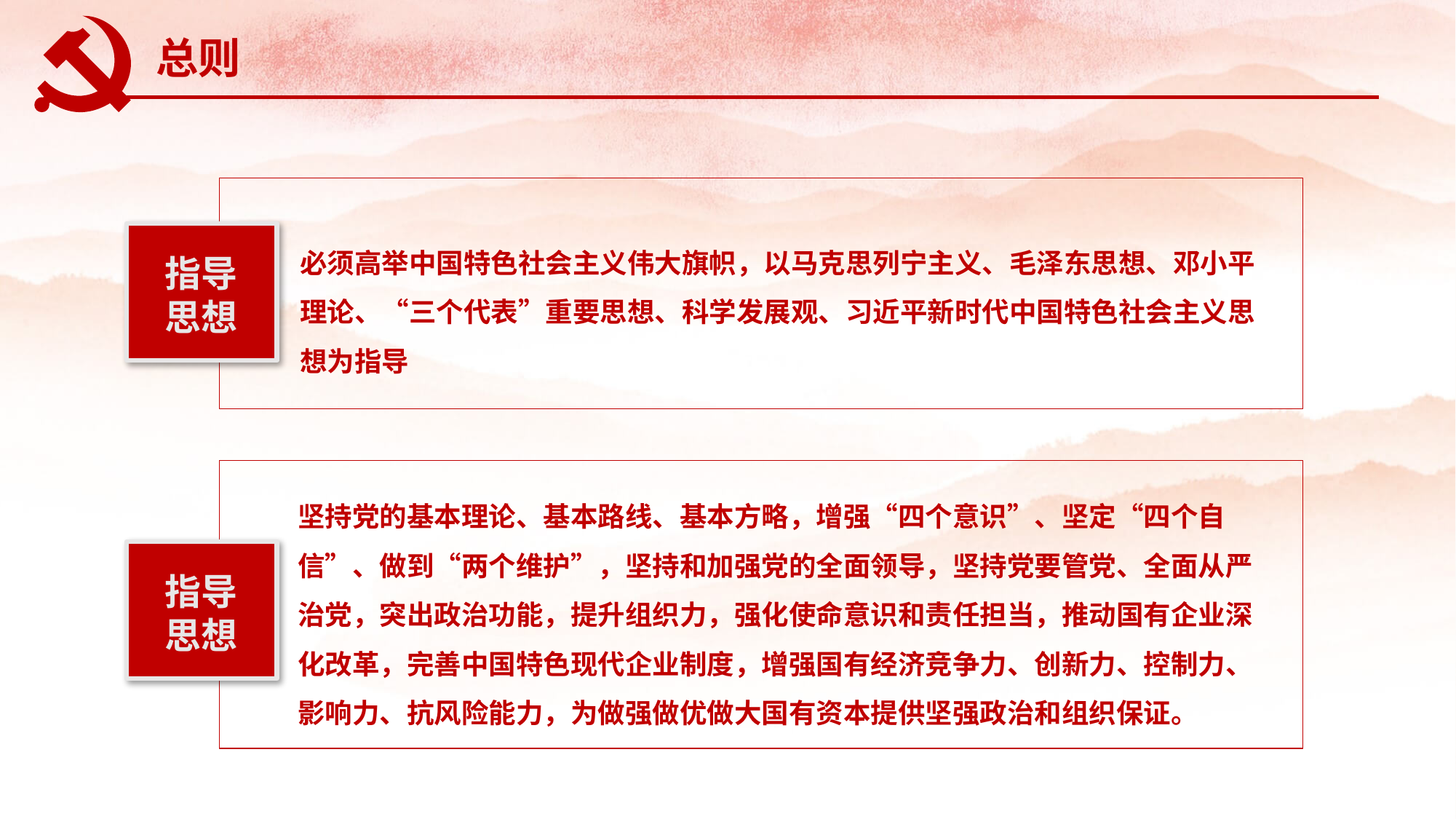

总则

必须高举中国特色社会主义伟大旗帜，以马克思列宁主义、毛泽东思想、邓小平理论、“三个代表”重要思想、科学发展观、习近平新时代中国特色社会主义思想为指导
指导
思想

坚持党的基本理论、基本路线、基本方略，增强“四个意识”、坚定“四个自信”、做到“两个维护”，坚持和加强党的全面领导，坚持党要管党、全面从严治党，突出政治功能，提升组织力，强化使命意识和责任担当，推动国有企业深化改革，完善中国特色现代企业制度，增强国有经济竞争力、创新力、控制力、影响力、抗风险能力，为做强做优做大国有资本提供坚强政治和组织保证。

指导
思想